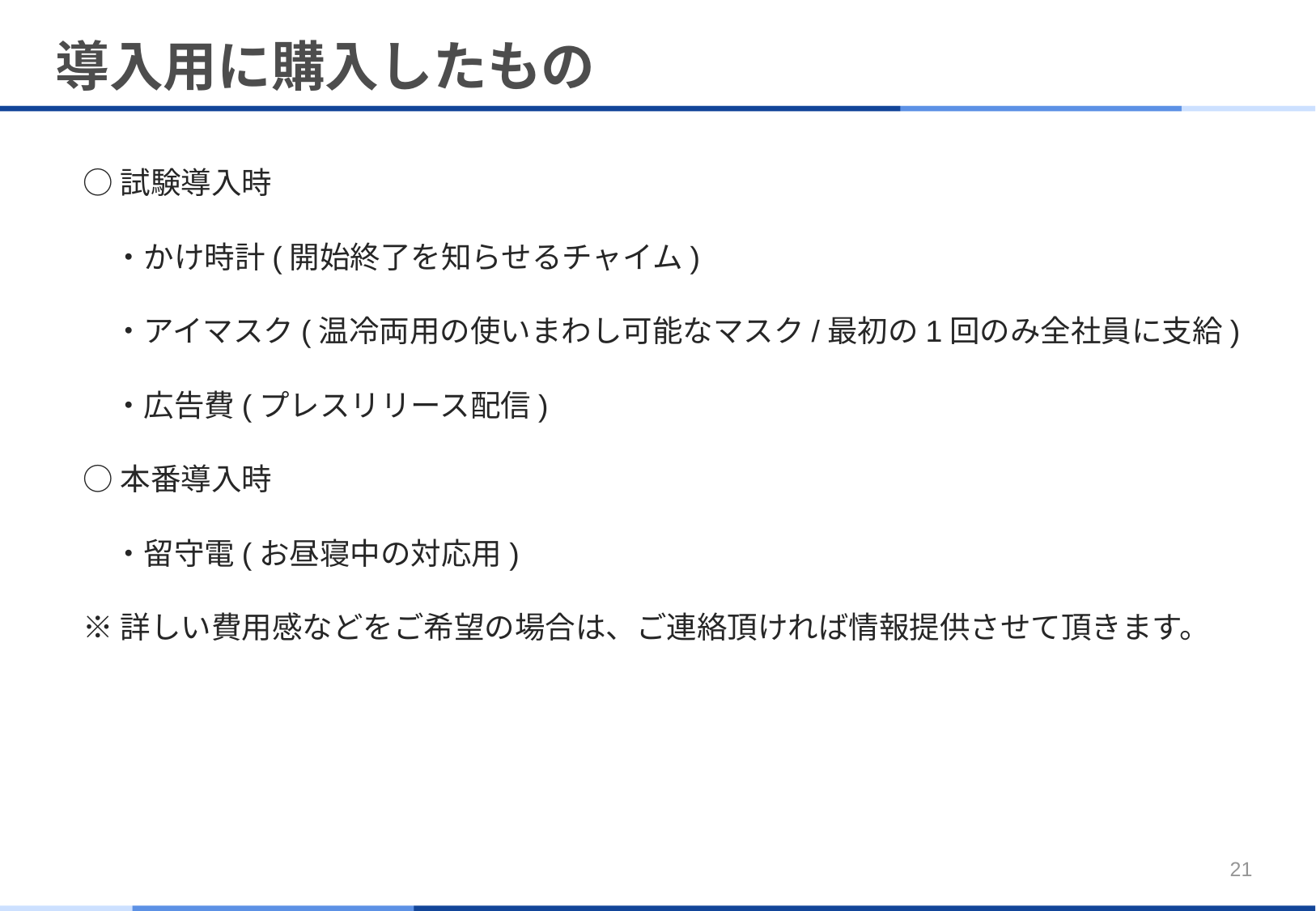

# 導入用に購入したもの
○試験導入時
　・かけ時計(開始終了を知らせるチャイム)
　・アイマスク(温冷両用の使いまわし可能なマスク/最初の1回のみ全社員に支給)
　・広告費(プレスリリース配信)
○本番導入時
　・留守電(お昼寝中の対応用)
※詳しい費用感などをご希望の場合は、ご連絡頂ければ情報提供させて頂きます。

21